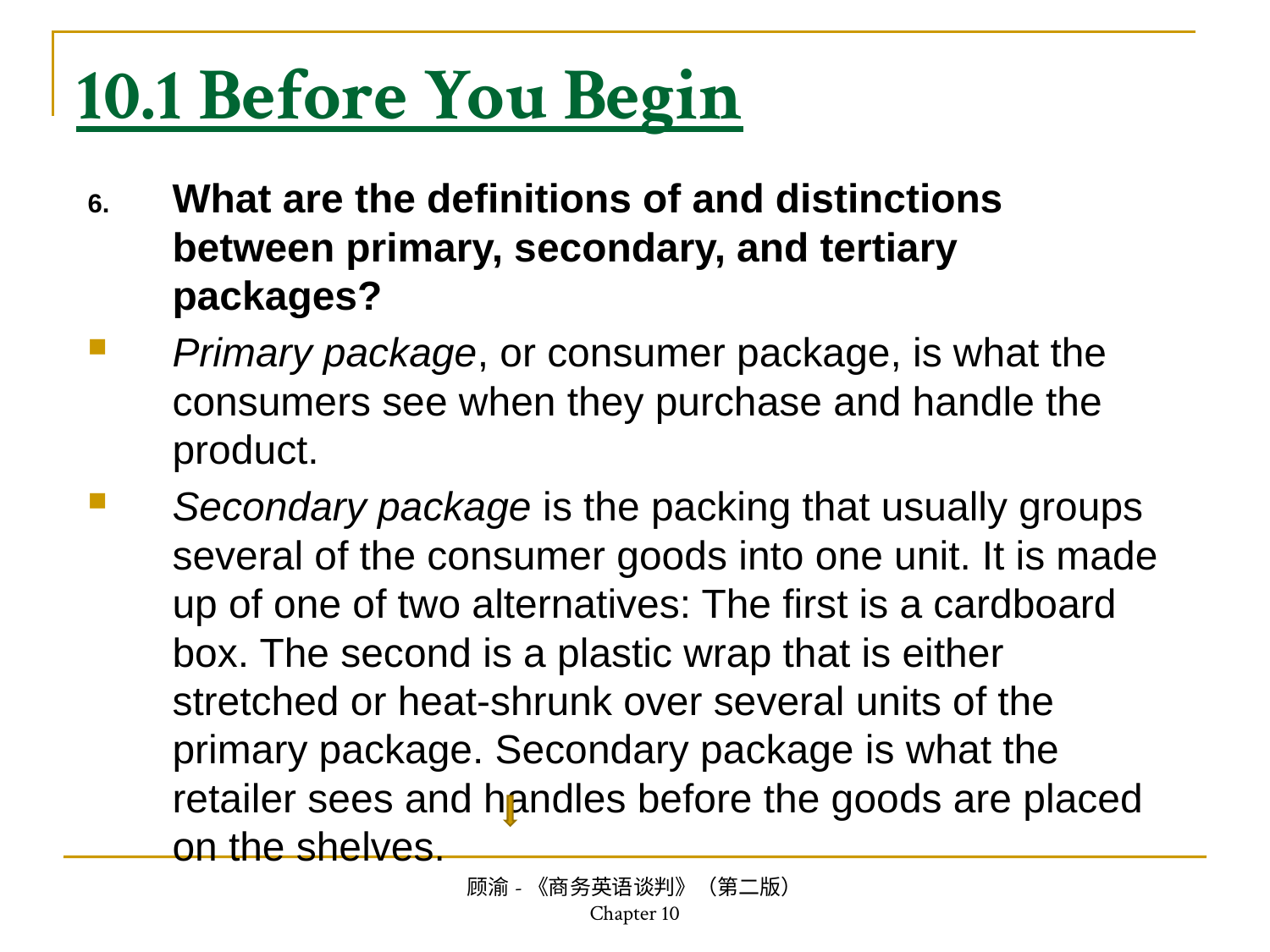

# 10.1 Before You Begin
What are the definitions of and distinctions between primary, secondary, and tertiary packages?
Primary package, or consumer package, is what the consumers see when they purchase and handle the product.
Secondary package is the packing that usually groups several of the consumer goods into one unit. It is made up of one of two alternatives: The first is a cardboard box. The second is a plastic wrap that is either stretched or heat-shrunk over several units of the primary package. Secondary package is what the retailer sees and handles before the goods are placed on the shelves.

10
顾渝-《商务英语谈判》（第二版） Chapter 10